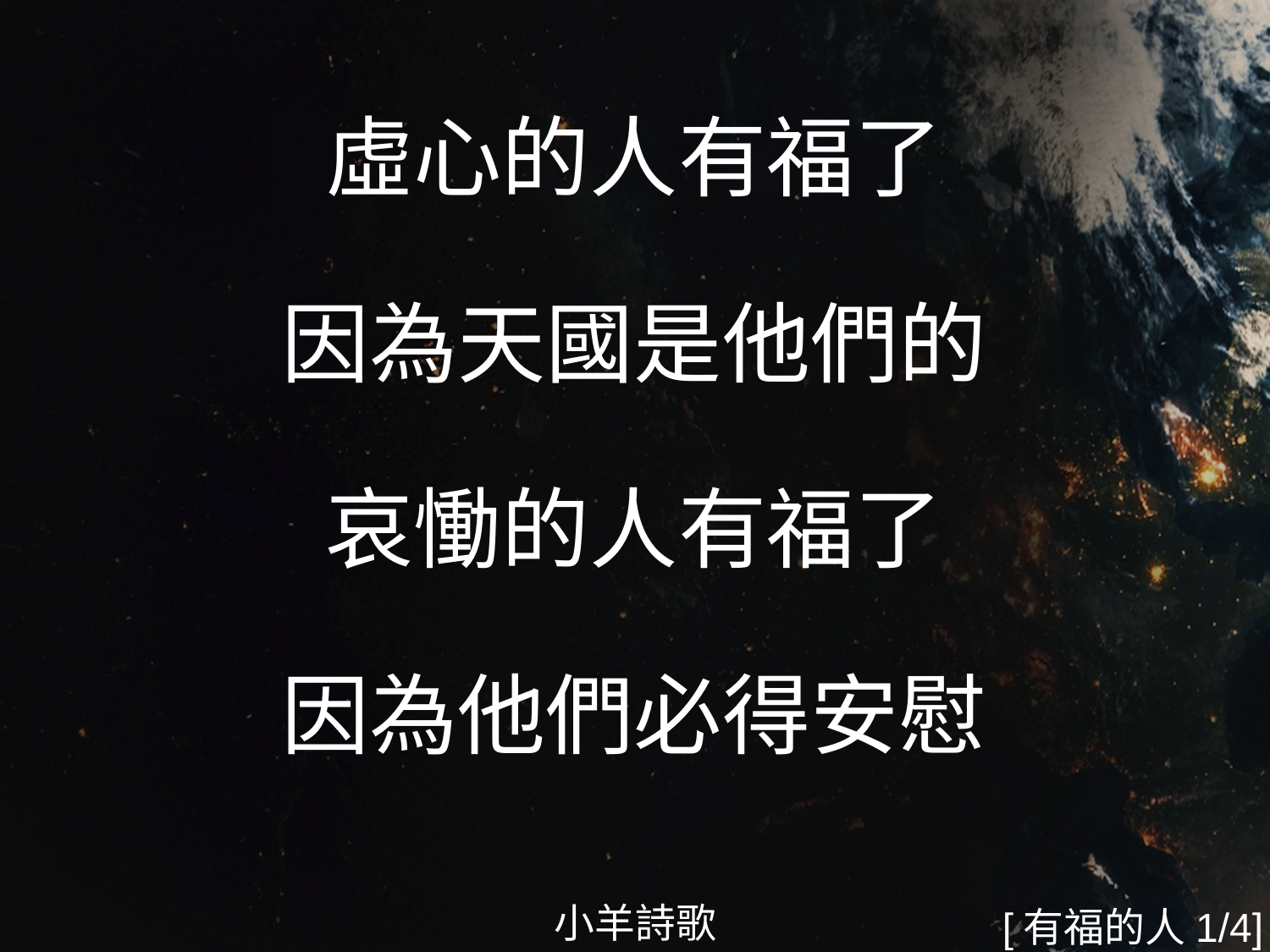

虛心的人有福了

因為天國是他們的

哀慟的人有福了

因為他們必得安慰
#

小羊詩歌
[有福的人1/4]